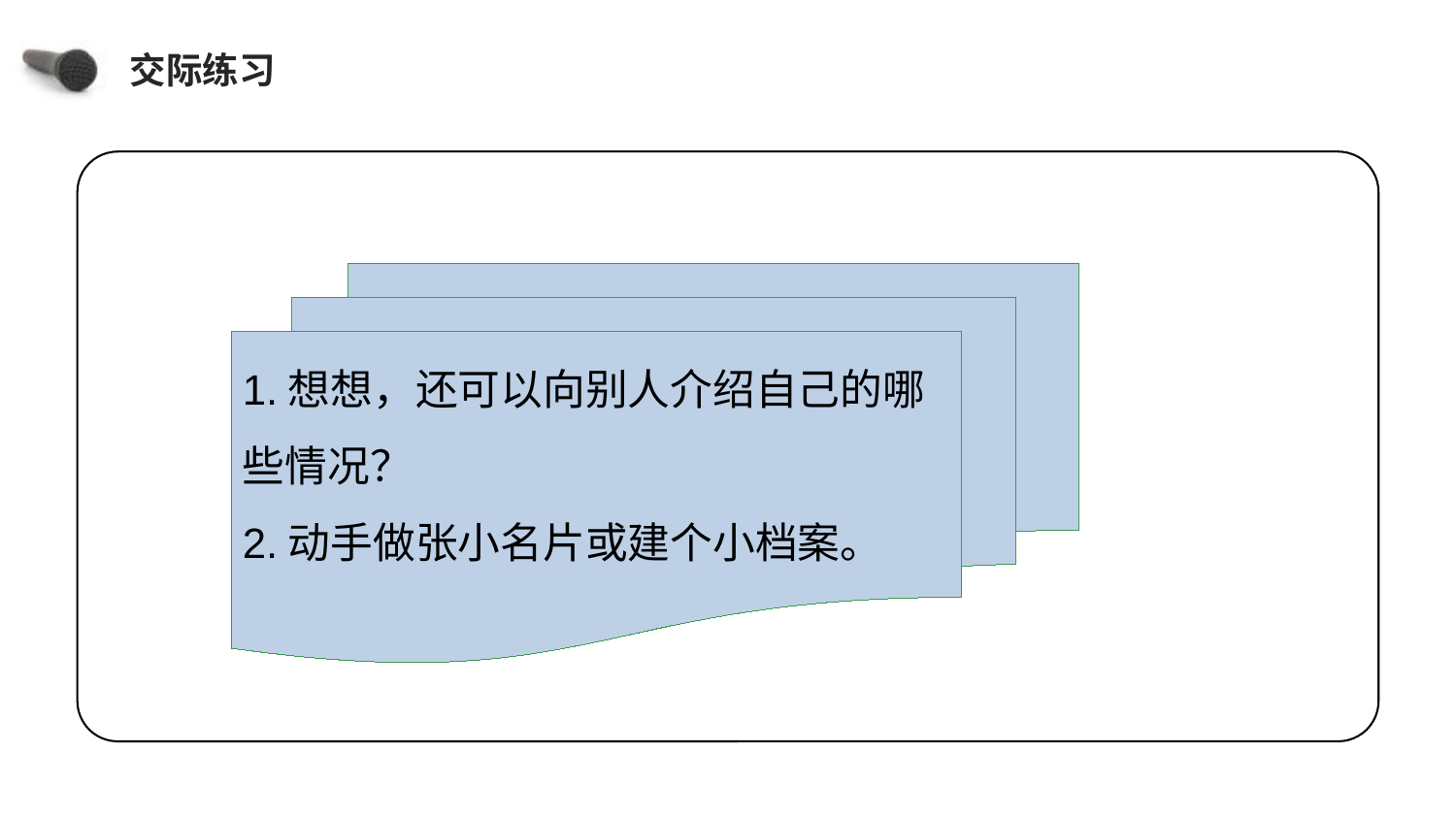

交际练习
1.想想，还可以向别人介绍自己的哪些情况？
2.动手做张小名片或建个小档案。